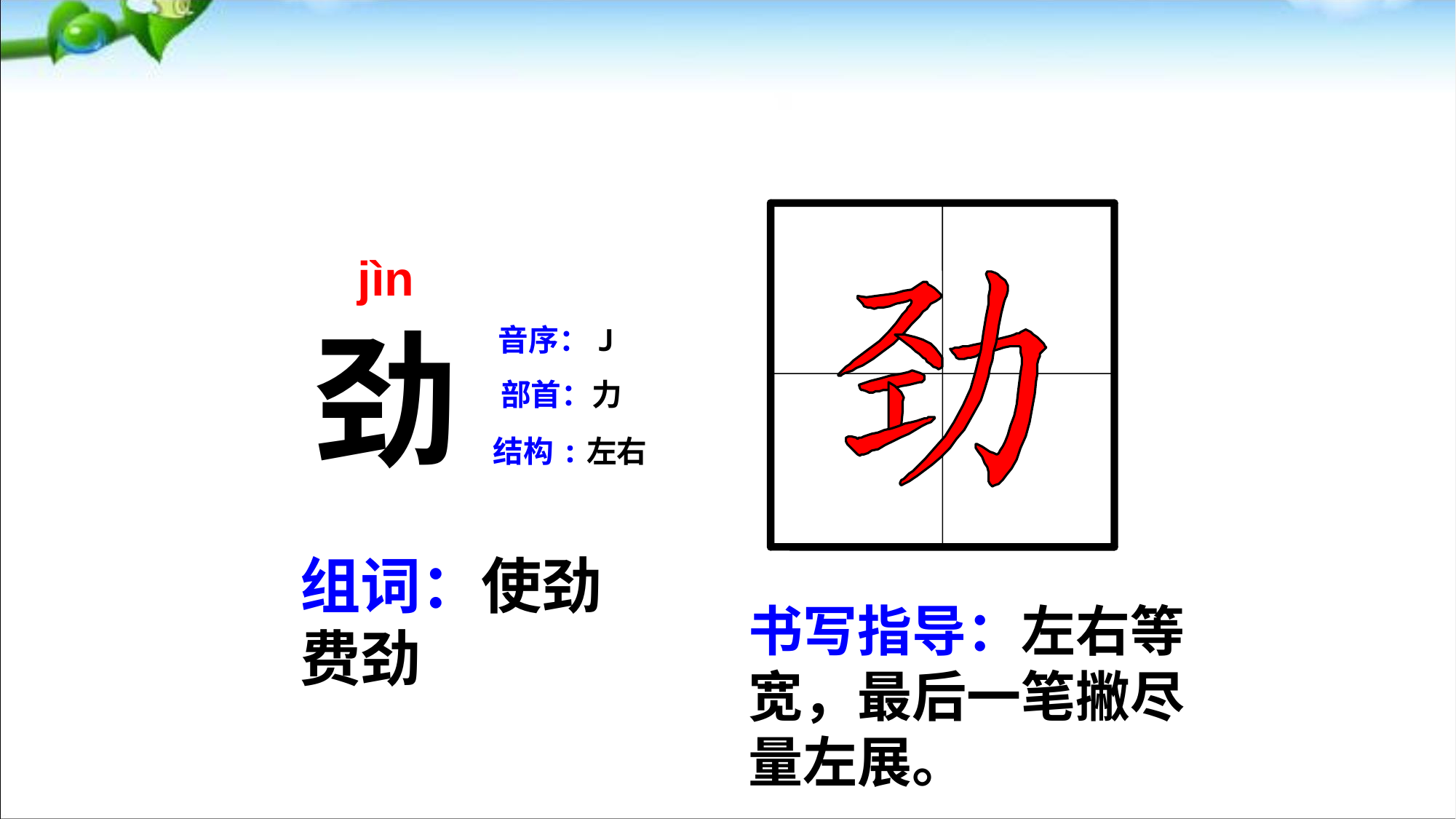

jìn

劲
音序：J

部首：力

结构:左右
组词：使劲  费劲
书写指导：左右等宽，最后一笔撇尽量左展。